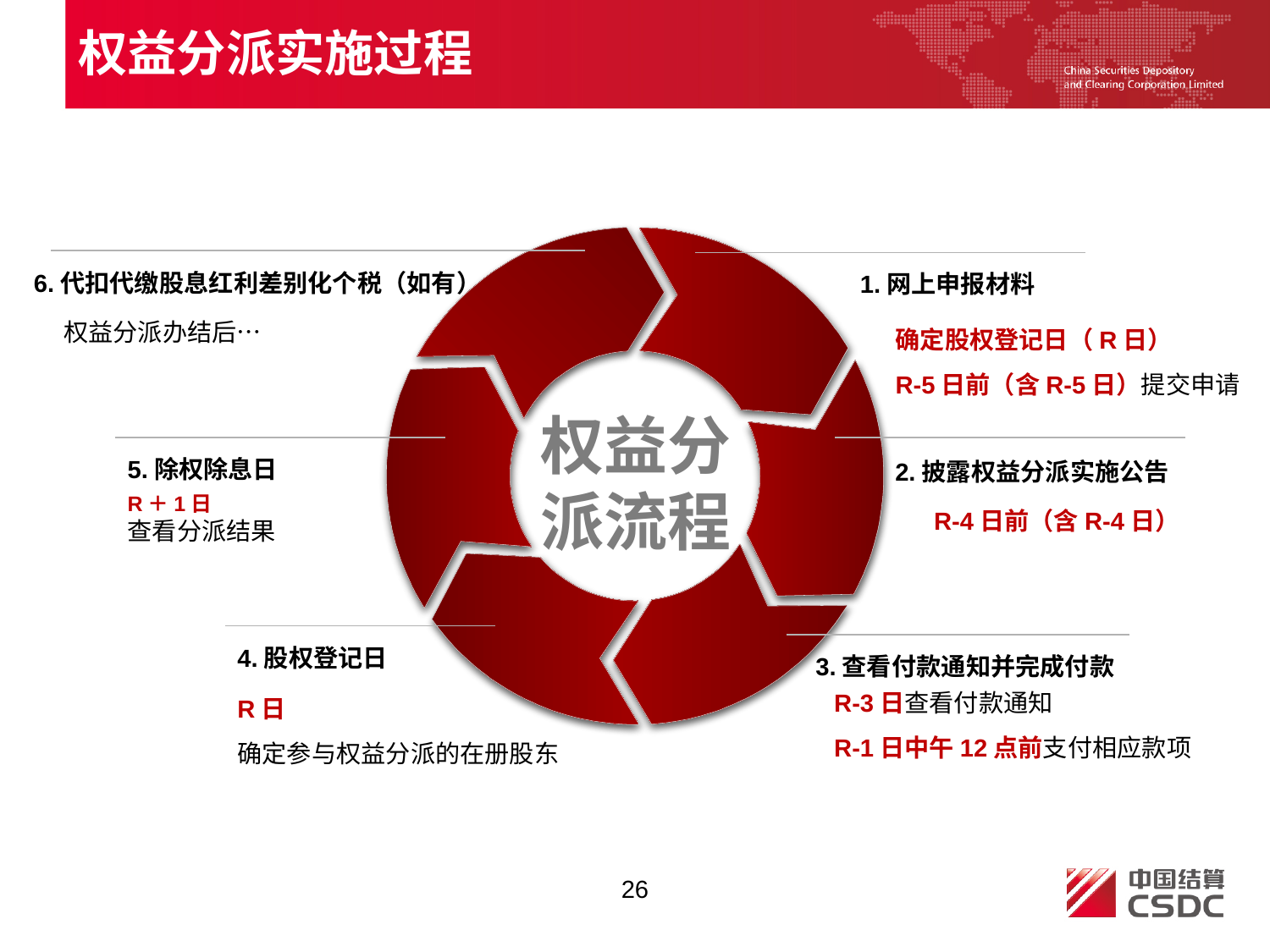

权益分派实施过程

6.代扣代缴股息红利差别化个税（如有）

权益分派办结后…
1.网上申报材料
确定股权登记日（R日）
R-5日前（含R-5日）提交申请

权益分派流程
5.除权除息日
R＋1日
查看分派结果
2.披露权益分派实施公告
R-4日前（含R-4日）

4.股权登记日
R日
确定参与权益分派的在册股东
3.查看付款通知并完成付款
R-3日查看付款通知
R-1日中午12点前支付相应款项
26